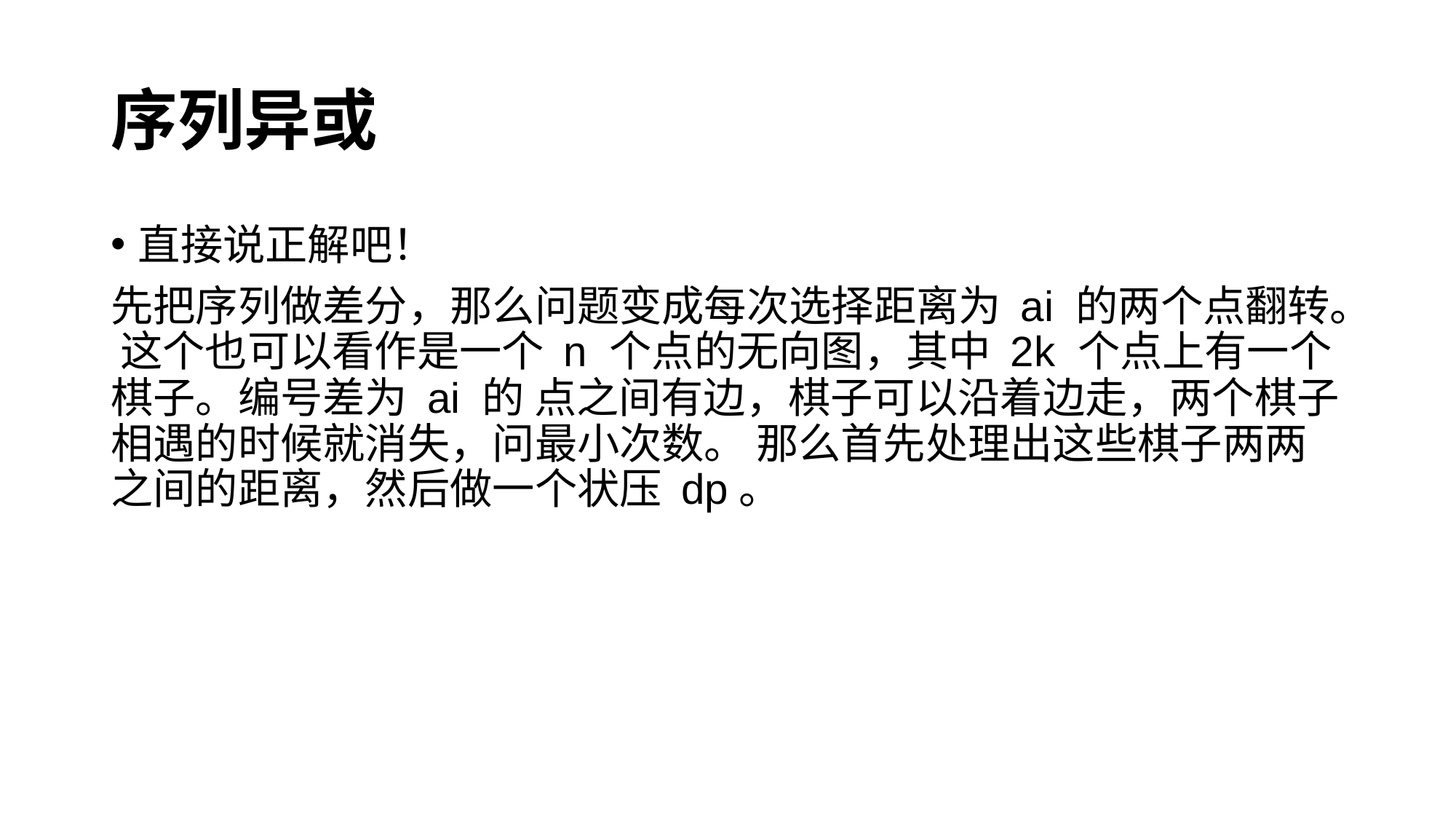

# 序列异或
直接说正解吧！
先把序列做差分，那么问题变成每次选择距离为 ai 的两个点翻转。 这个也可以看作是一个 n 个点的无向图，其中 2k 个点上有一个棋子。编号差为 ai 的 点之间有边，棋子可以沿着边走，两个棋子相遇的时候就消失，问最小次数。 那么首先处理出这些棋子两两之间的距离，然后做一个状压 dp。